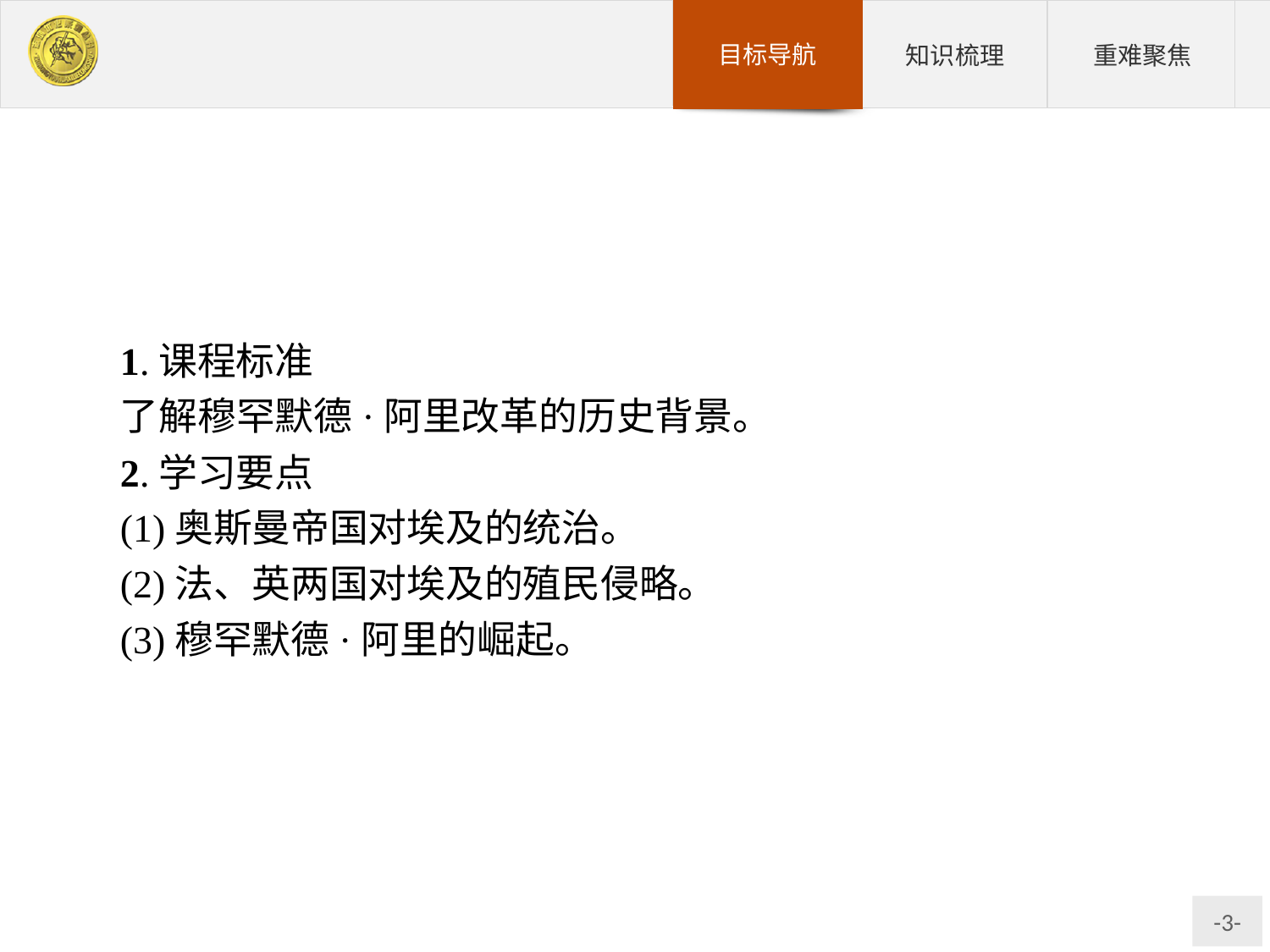

1.课程标准
了解穆罕默德·阿里改革的历史背景。
2.学习要点
(1)奥斯曼帝国对埃及的统治。
(2)法、英两国对埃及的殖民侵略。
(3)穆罕默德·阿里的崛起。